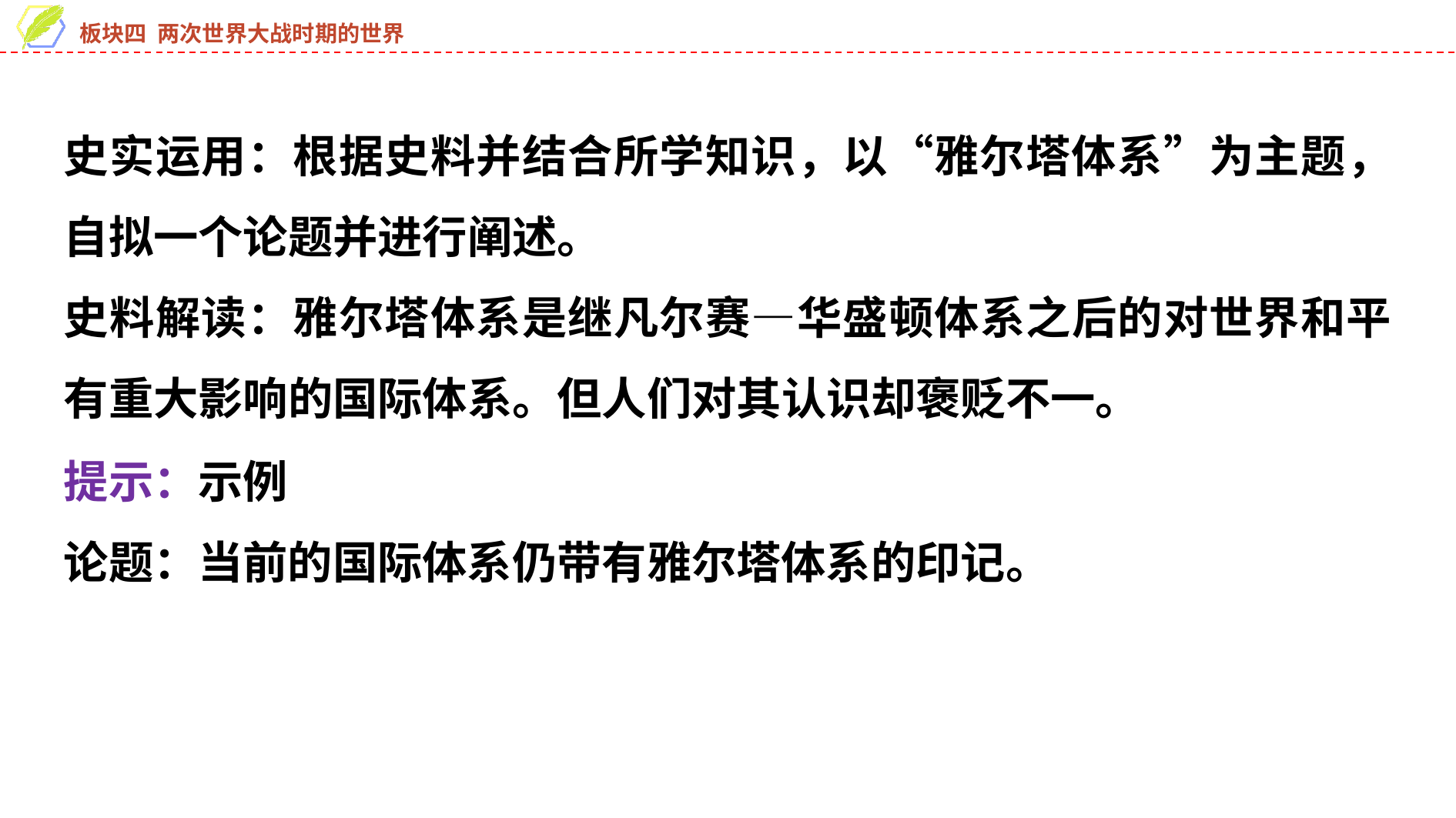

史实运用：根据史料并结合所学知识，以“雅尔塔体系”为主题，自拟一个论题并进行阐述。
史料解读：雅尔塔体系是继凡尔赛—华盛顿体系之后的对世界和平有重大影响的国际体系。但人们对其认识却褒贬不一。
提示：示例
论题：当前的国际体系仍带有雅尔塔体系的印记。